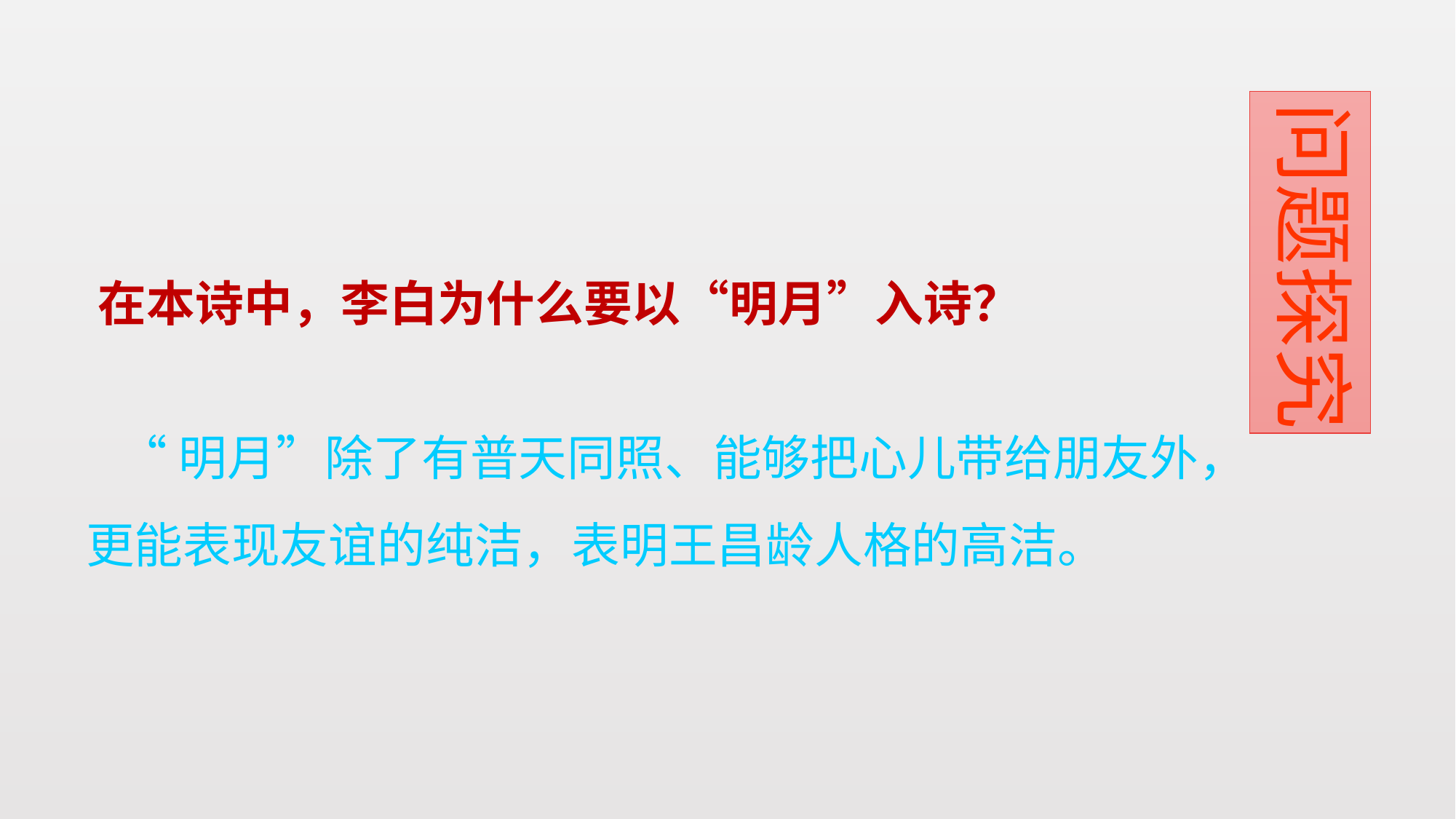

问题探究
在本诗中，李白为什么要以“明月”入诗？
   “明月”除了有普天同照、能够把心儿带给朋友外，更能表现友谊的纯洁，表明王昌龄人格的高洁。